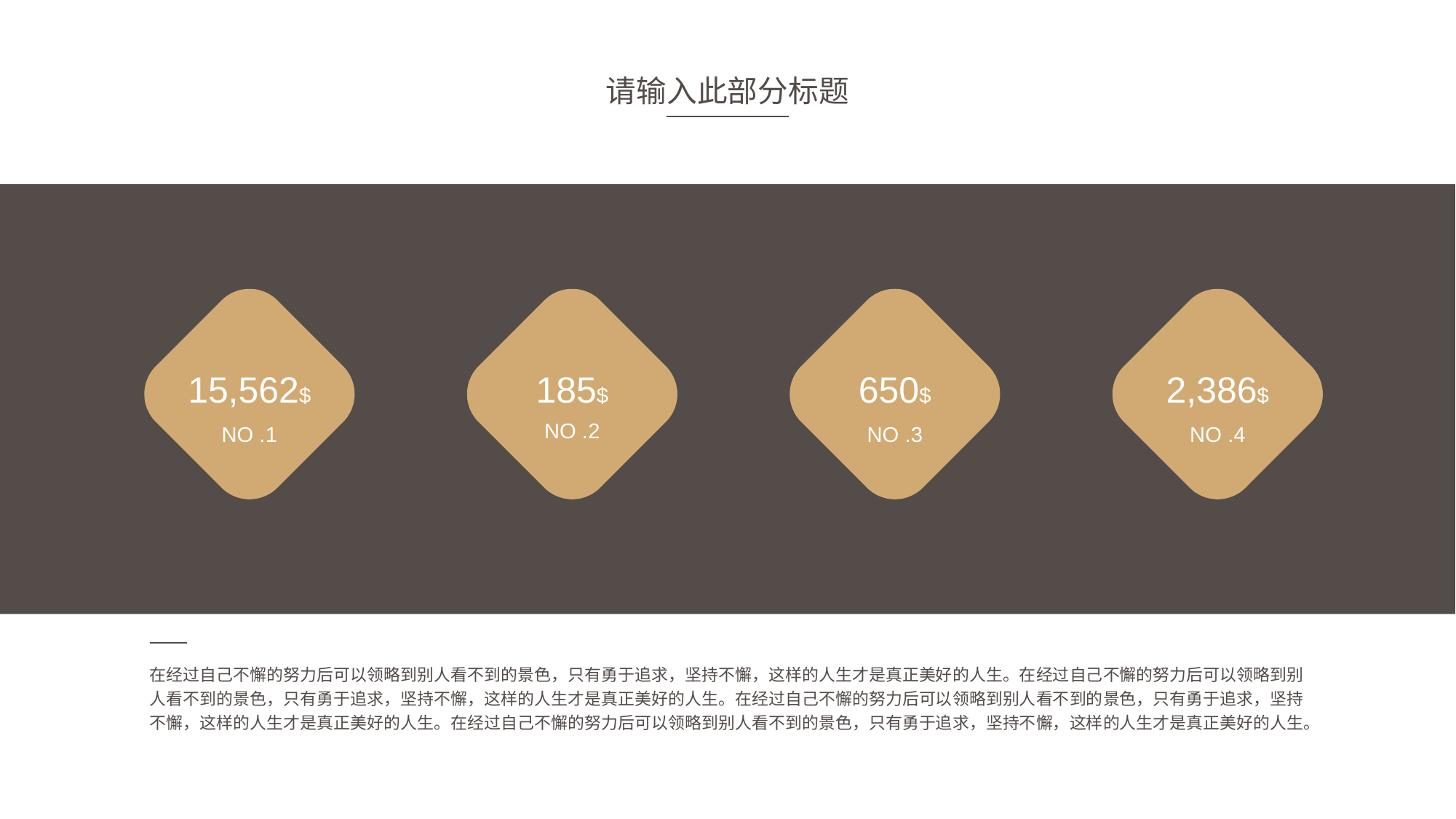

请输入此部分标题

2,386$
650$
15,562$
185$
NO .2
NO .1
NO .3
NO .4

在经过自己不懈的努力后可以领略到别人看不到的景色，只有勇于追求，坚持不懈，这样的人生才是真正美好的人生。在经过自己不懈的努力后可以领略到别人看不到的景色，只有勇于追求，坚持不懈，这样的人生才是真正美好的人生。在经过自己不懈的努力后可以领略到别人看不到的景色，只有勇于追求，坚持不懈，这样的人生才是真正美好的人生。在经过自己不懈的努力后可以领略到别人看不到的景色，只有勇于追求，坚持不懈，这样的人生才是真正美好的人生。